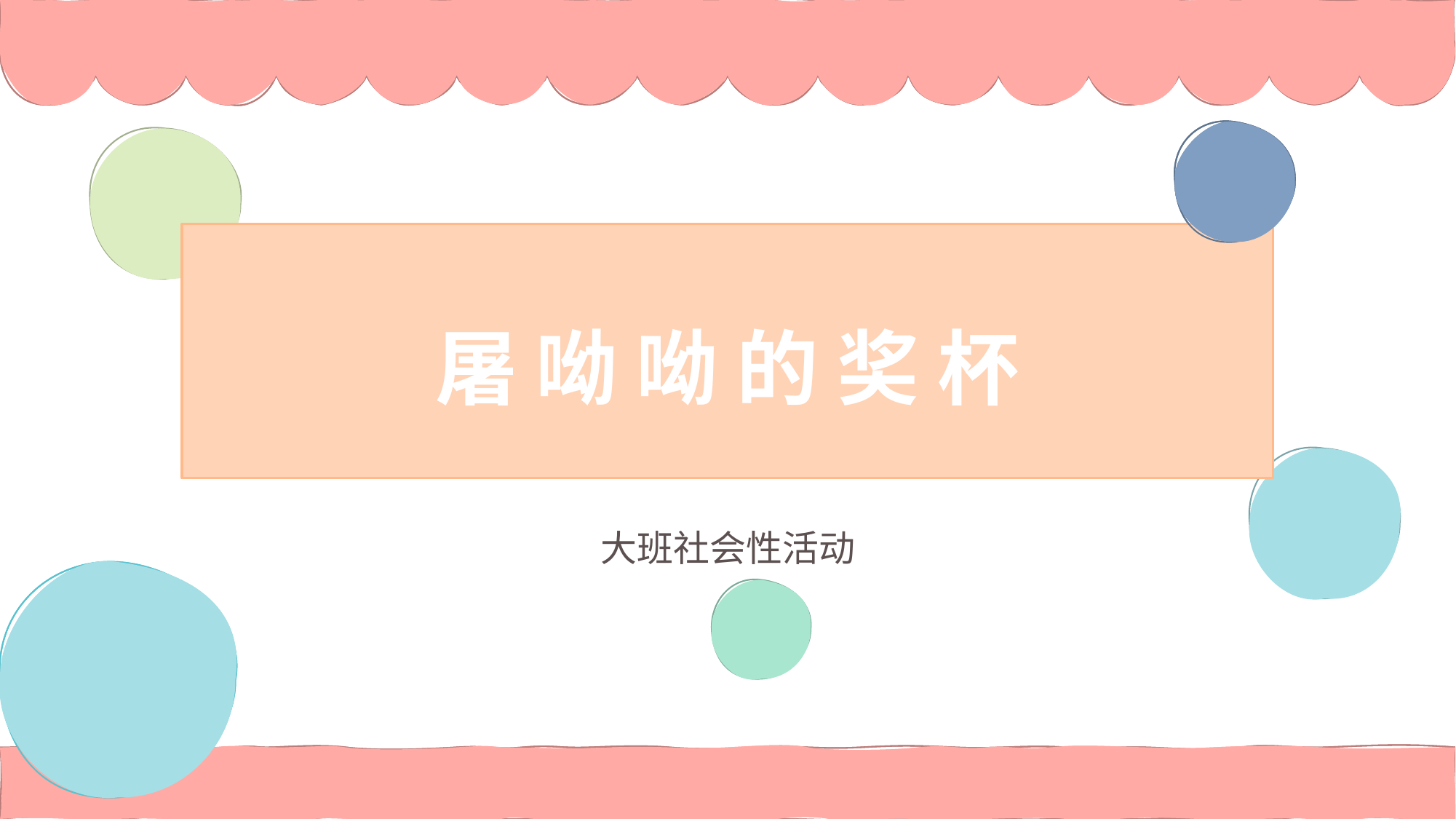

# 屠 呦 呦 的 奖 杯
大班社会性活动